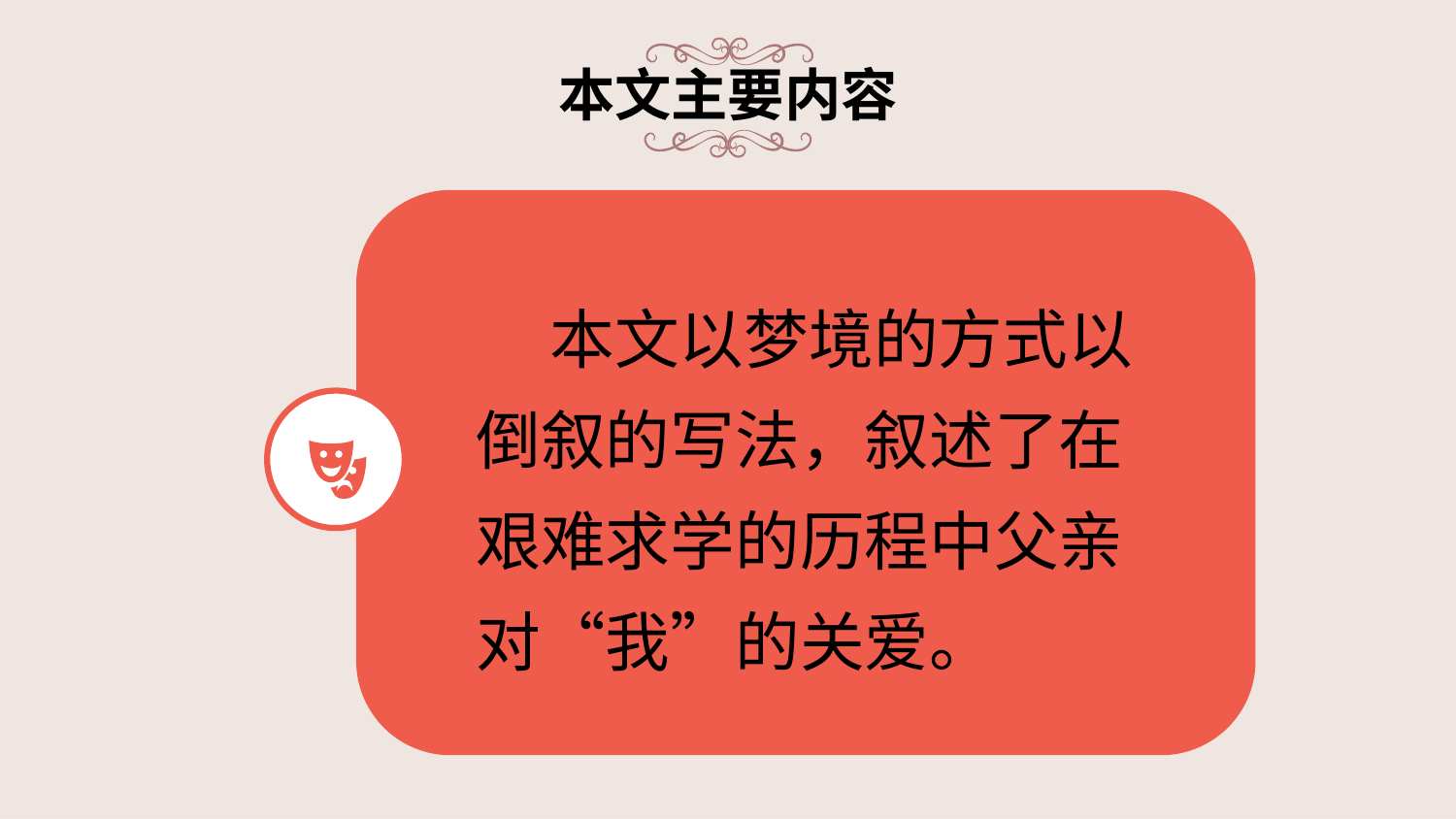

# 本文主要内容

    本文以梦境的方式以倒叙的写法，叙述了在艰难求学的历程中父亲对“我”的关爱。
标题